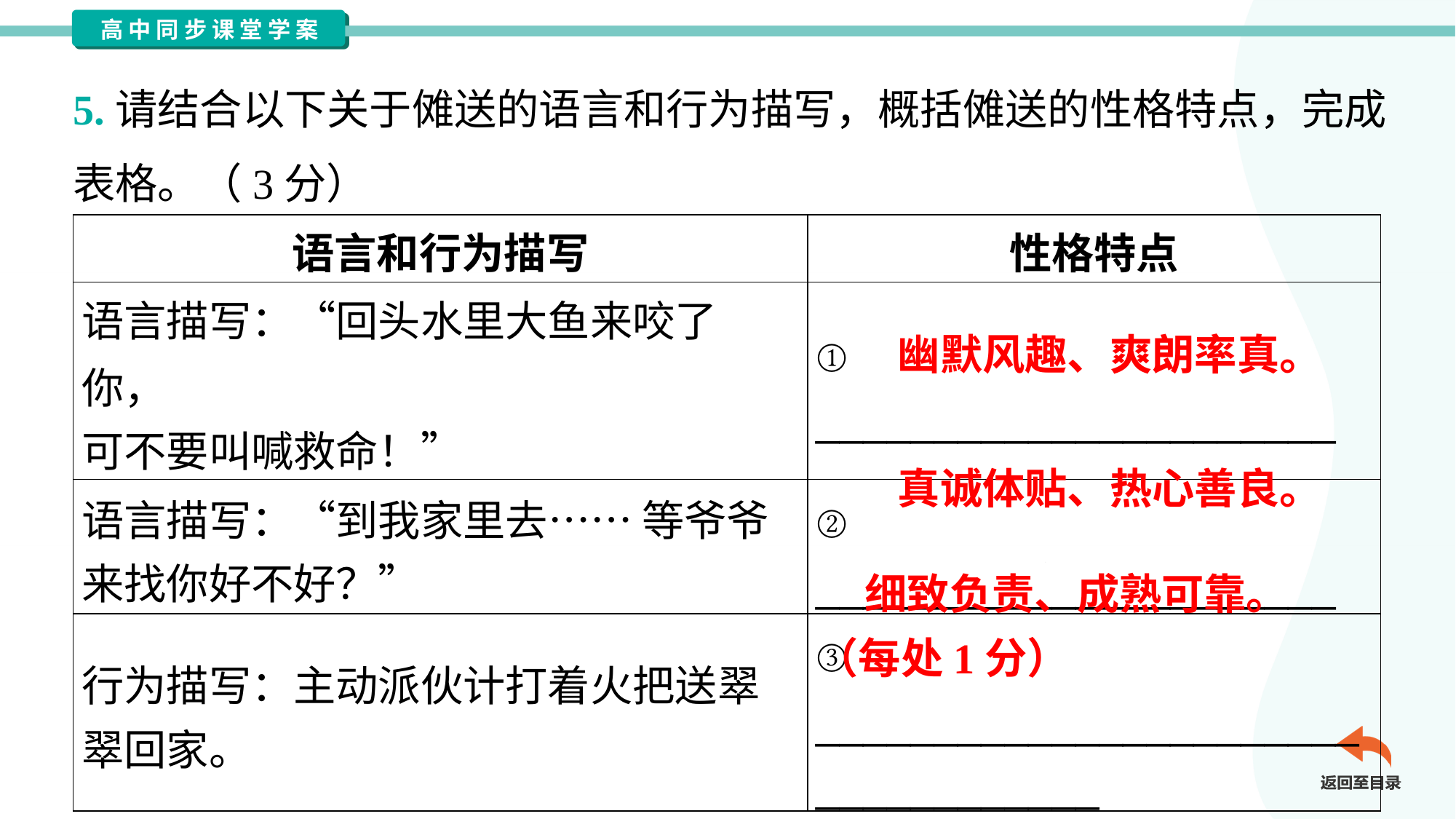

5.请结合以下关于傩送的语言和行为描写，概括傩送的性格特点，完成
表格。（3分）
| 语言和行为描写 | 性格特点 |
| --- | --- |
| 语言描写：“回头水里大鱼来咬了你， 可不要叫喊救命！” | ① \_\_\_\_\_\_\_\_\_\_\_\_\_\_\_\_\_\_\_\_\_\_ |
| 语言描写：“到我家里去…… 等爷爷 来找你好不好？” | ② \_\_\_\_\_\_\_\_\_\_\_\_\_\_\_\_\_\_\_\_\_\_ |
| 行为描写：主动派伙计打着火把送翠 翠回家。 | ③ \_\_\_\_\_\_\_\_\_\_\_\_\_\_\_\_\_\_\_\_\_\_\_ \_\_\_\_\_\_\_\_\_\_\_\_ |
幽默风趣、爽朗率真。
真诚体贴、热心善良。
    细致负责、成熟可靠。
（每处1分）